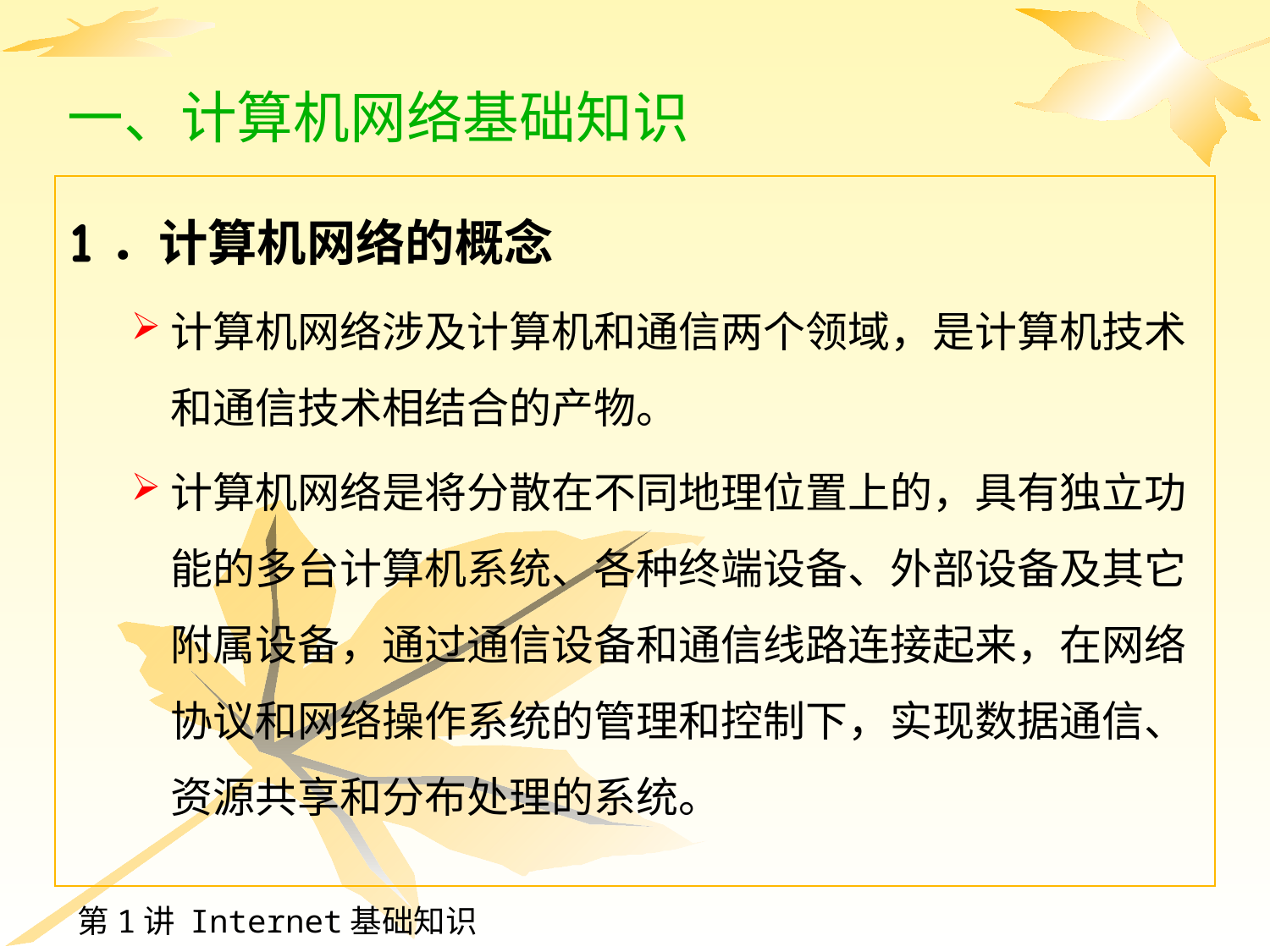

# 一、计算机网络基础知识
1．计算机网络的概念
计算机网络涉及计算机和通信两个领域，是计算机技术和通信技术相结合的产物。
计算机网络是将分散在不同地理位置上的，具有独立功能的多台计算机系统、各种终端设备、外部设备及其它附属设备，通过通信设备和通信线路连接起来，在网络协议和网络操作系统的管理和控制下，实现数据通信、资源共享和分布处理的系统。